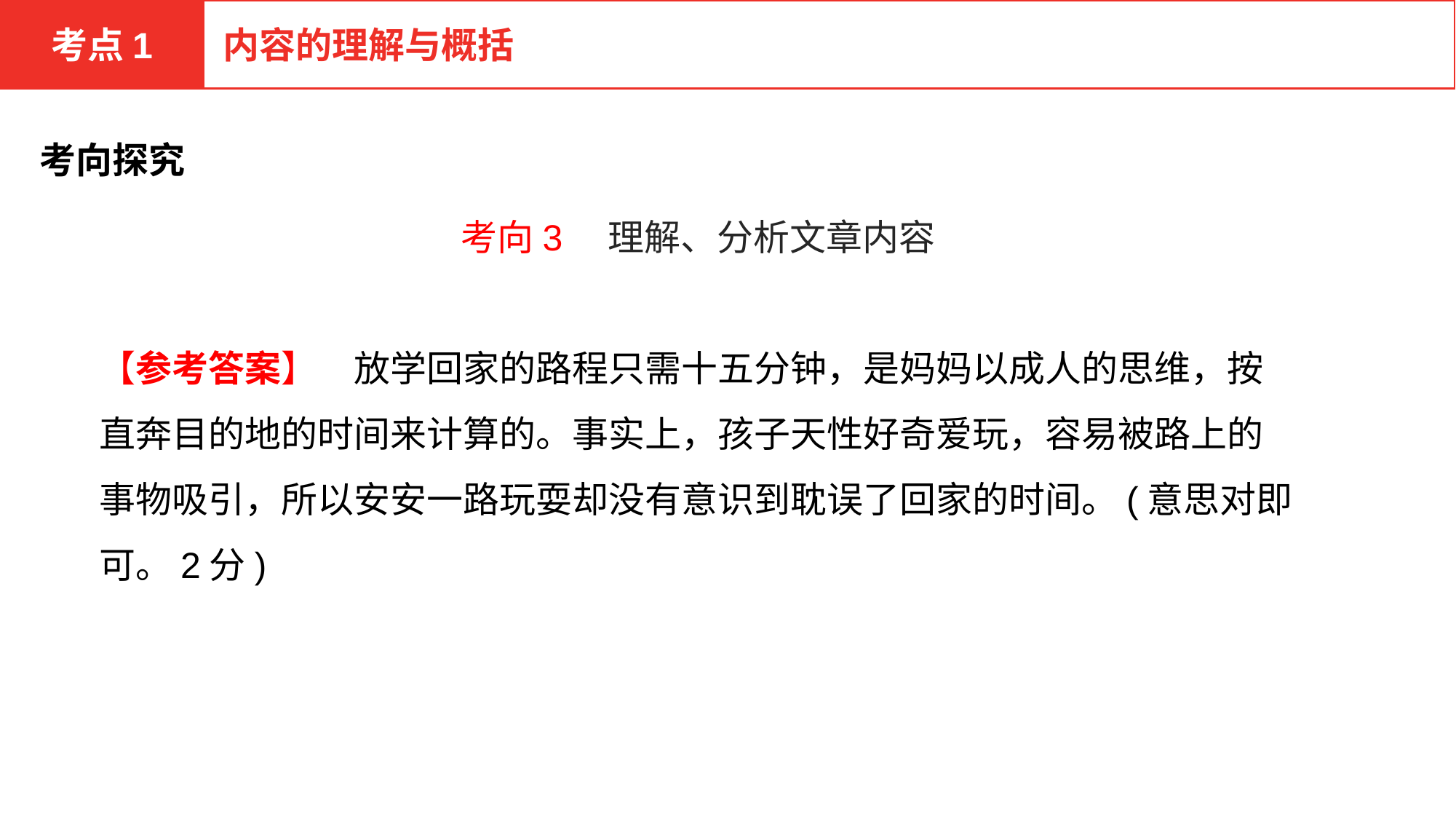

考点1
内容的理解与概括
考向探究
考向3　理解、分析文章内容

【参考答案】　放学回家的路程只需十五分钟，是妈妈以成人的思维，按直奔目的地的时间来计算的。事实上，孩子天性好奇爱玩，容易被路上的事物吸引，所以安安一路玩耍却没有意识到耽误了回家的时间。(意思对即可。2分)